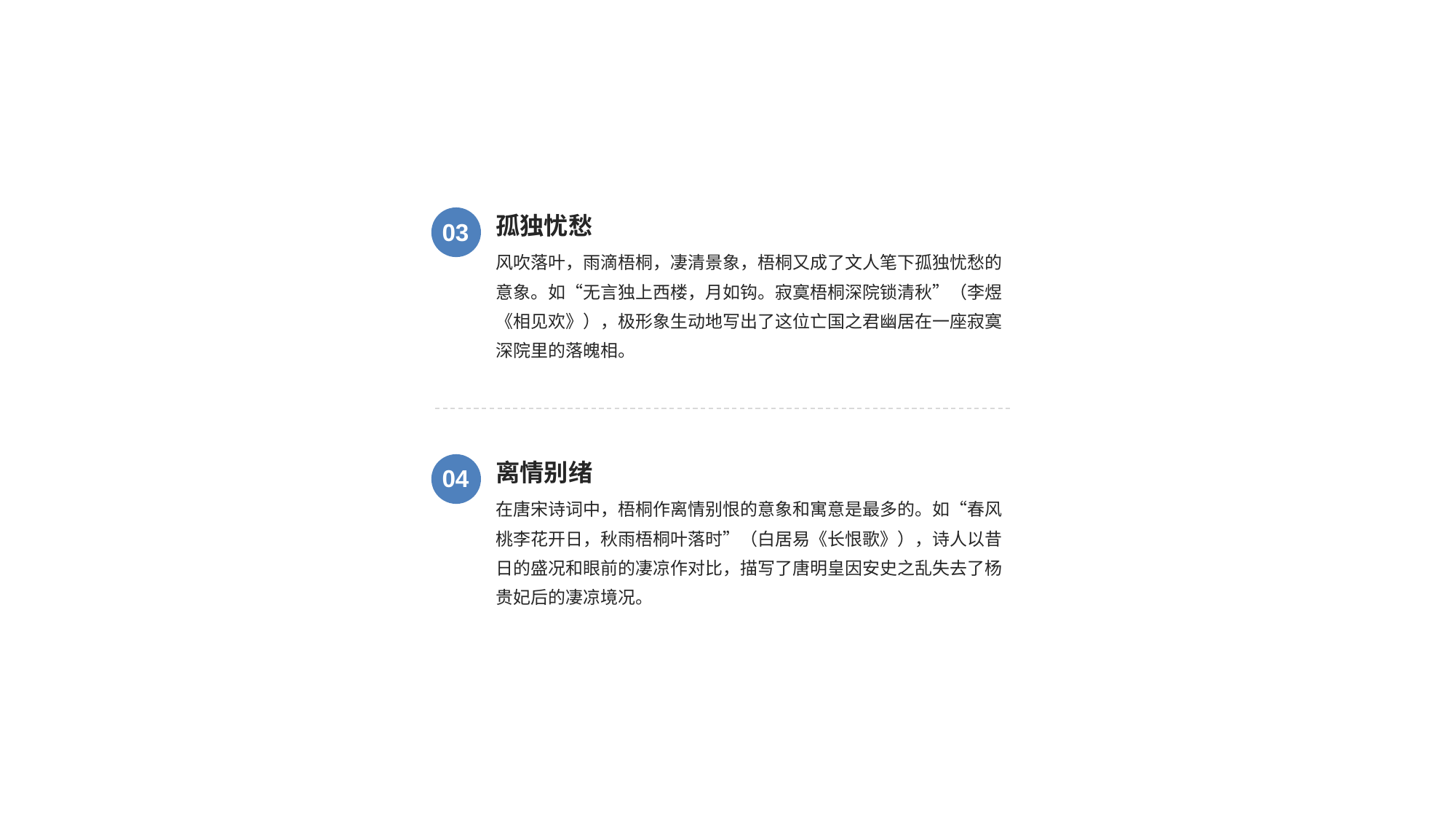

孤独忧愁

03
风吹落叶，雨滴梧桐，凄清景象，梧桐又成了文人笔下孤独忧愁的意象。如“无言独上西楼，月如钩。寂寞梧桐深院锁清秋”（李煜《相见欢》），极形象生动地写出了这位亡国之君幽居在一座寂寞深院里的落魄相。
离情别绪

04
在唐宋诗词中，梧桐作离情别恨的意象和寓意是最多的。如“春风桃李花开日，秋雨梧桐叶落时”（白居易《长恨歌》），诗人以昔日的盛况和眼前的凄凉作对比，描写了唐明皇因安史之乱失去了杨贵妃后的凄凉境况。